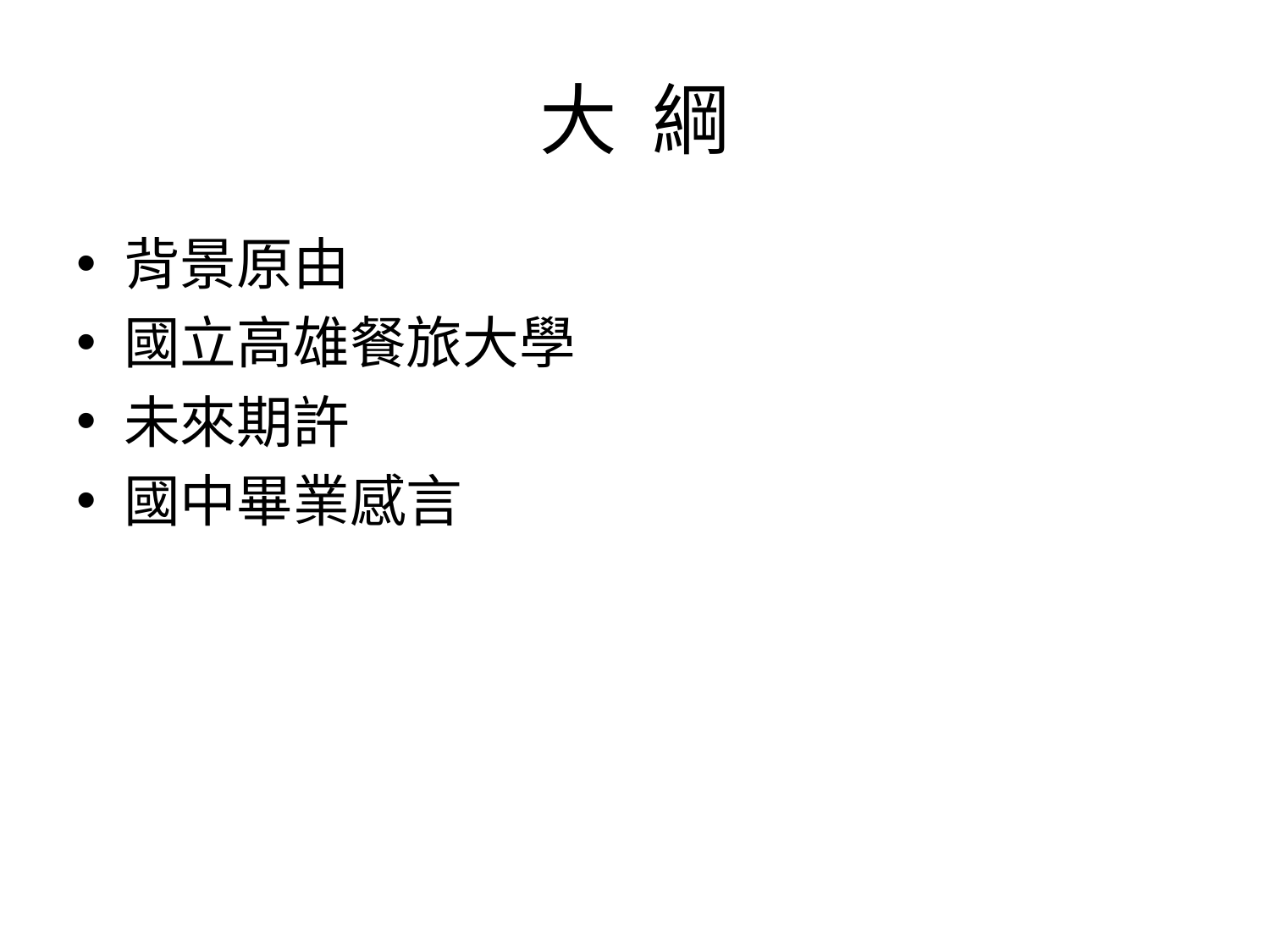

# 大  綱
背景原由
國立高雄餐旅大學
未來期許
國中畢業感言